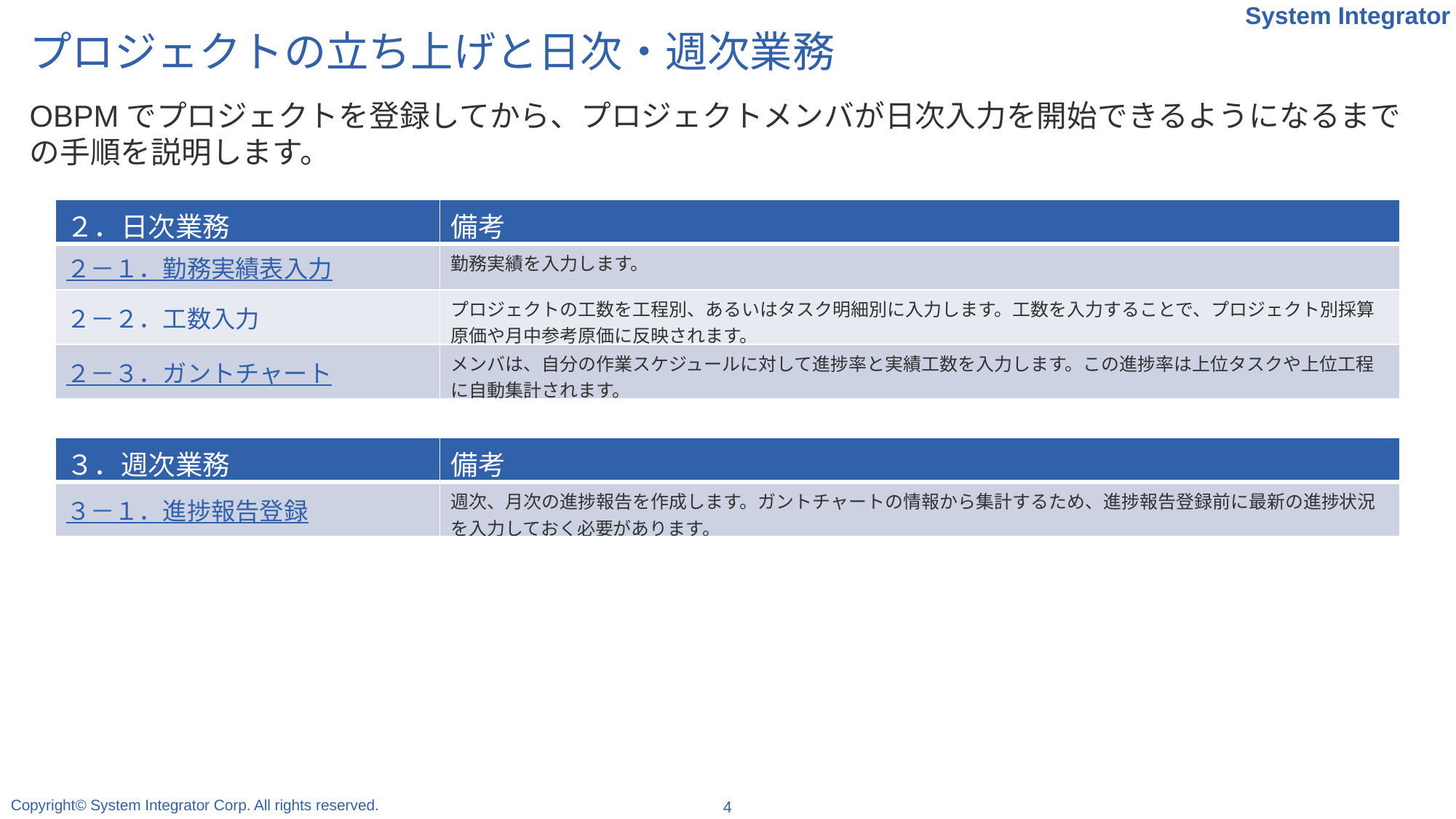

# プロジェクトの立ち上げと日次・週次業務
OBPMでプロジェクトを登録してから、プロジェクトメンバが日次入力を開始できるようになるまでの手順を説明します。

| ２．日次業務 | 備考 |
| --- | --- |
| ２－１．勤務実績表入力 | 勤務実績を入力します。 |
| ２－２．工数入力 | プロジェクトの工数を工程別、あるいはタスク明細別に入力します。工数を入力することで、プロジェクト別採算原価や月中参考原価に反映されます。 |
| ２－３．ガントチャート | メンバは、自分の作業スケジュールに対して進捗率と実績工数を入力します。この進捗率は上位タスクや上位工程に自動集計されます。 |
| ３．週次業務 | 備考 |
| --- | --- |
| ３－１．進捗報告登録 | 週次、月次の進捗報告を作成します。ガントチャートの情報から集計するため、進捗報告登録前に最新の進捗状況を入力しておく必要があります。 |